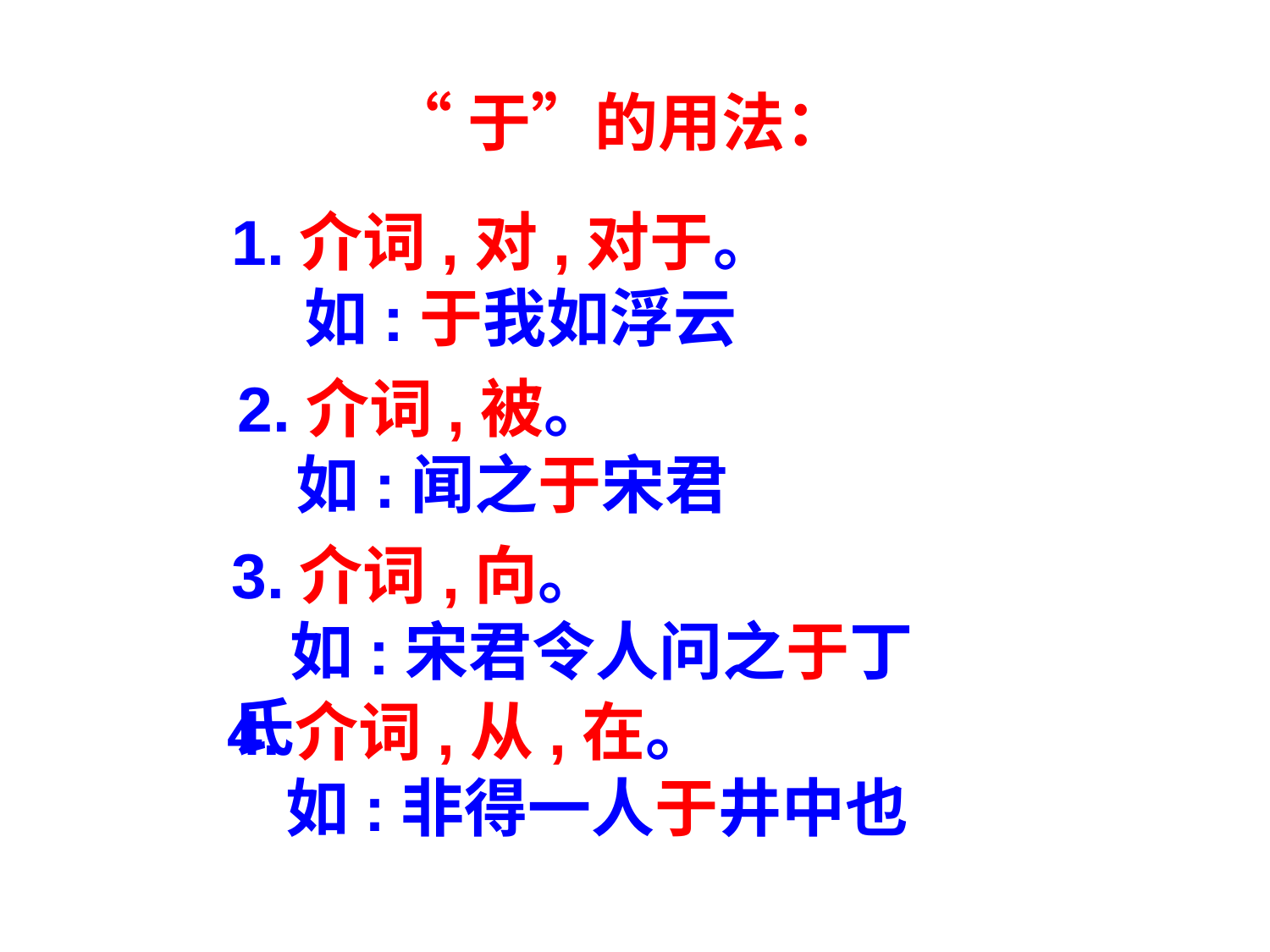

“于”的用法：
1.介词,对,对于。
    如:于我如浮云
2.介词,被。
   如:闻之于宋君
3.介词,向。
   如:宋君令人问之于丁氏
4.介词,从,在。
   如:非得一人于井中也